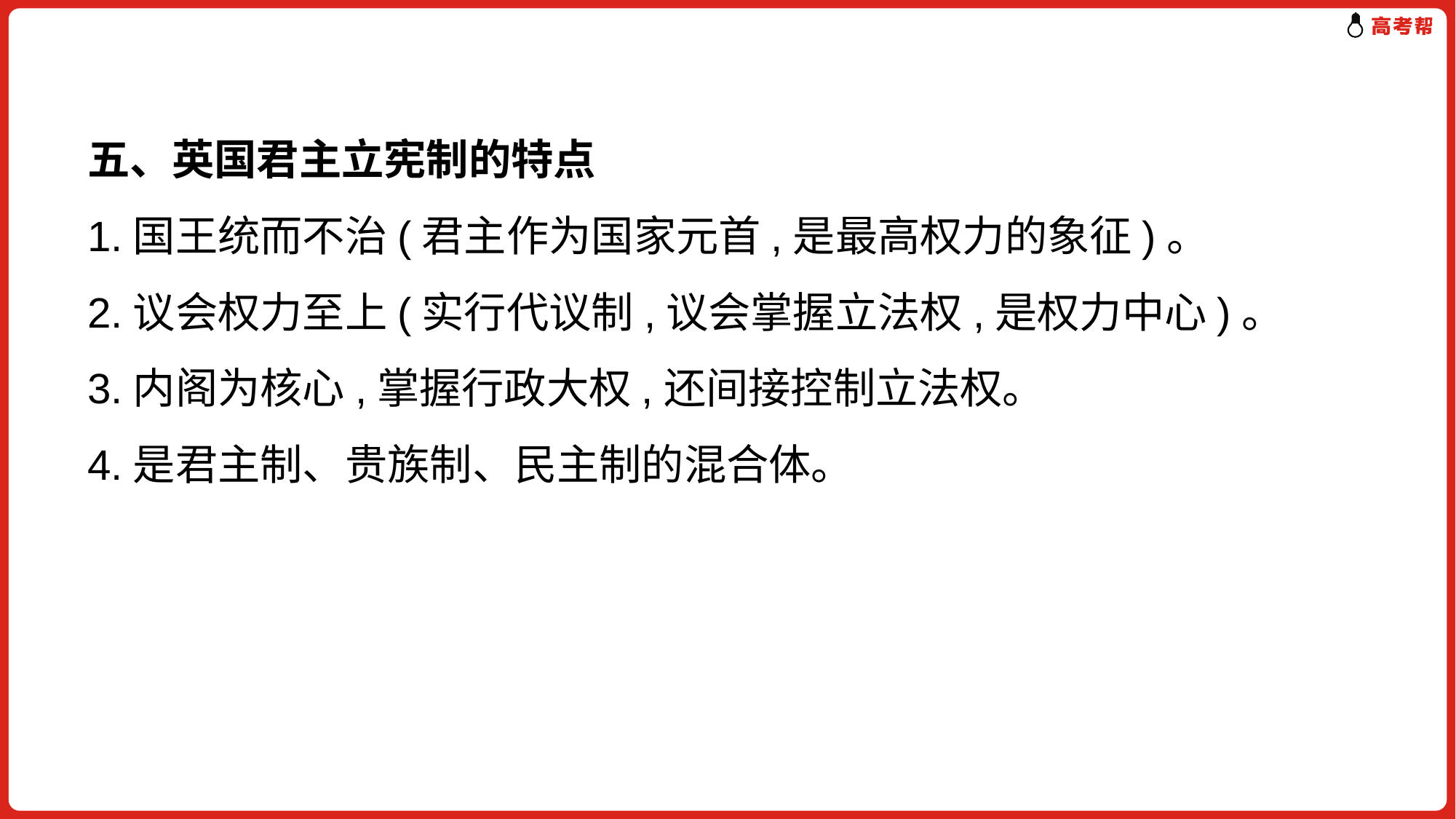

五、英国君主立宪制的特点
1.国王统而不治(君主作为国家元首,是最高权力的象征)。
2.议会权力至上(实行代议制,议会掌握立法权,是权力中心)。
3.内阁为核心,掌握行政大权,还间接控制立法权。
4.是君主制、贵族制、民主制的混合体。